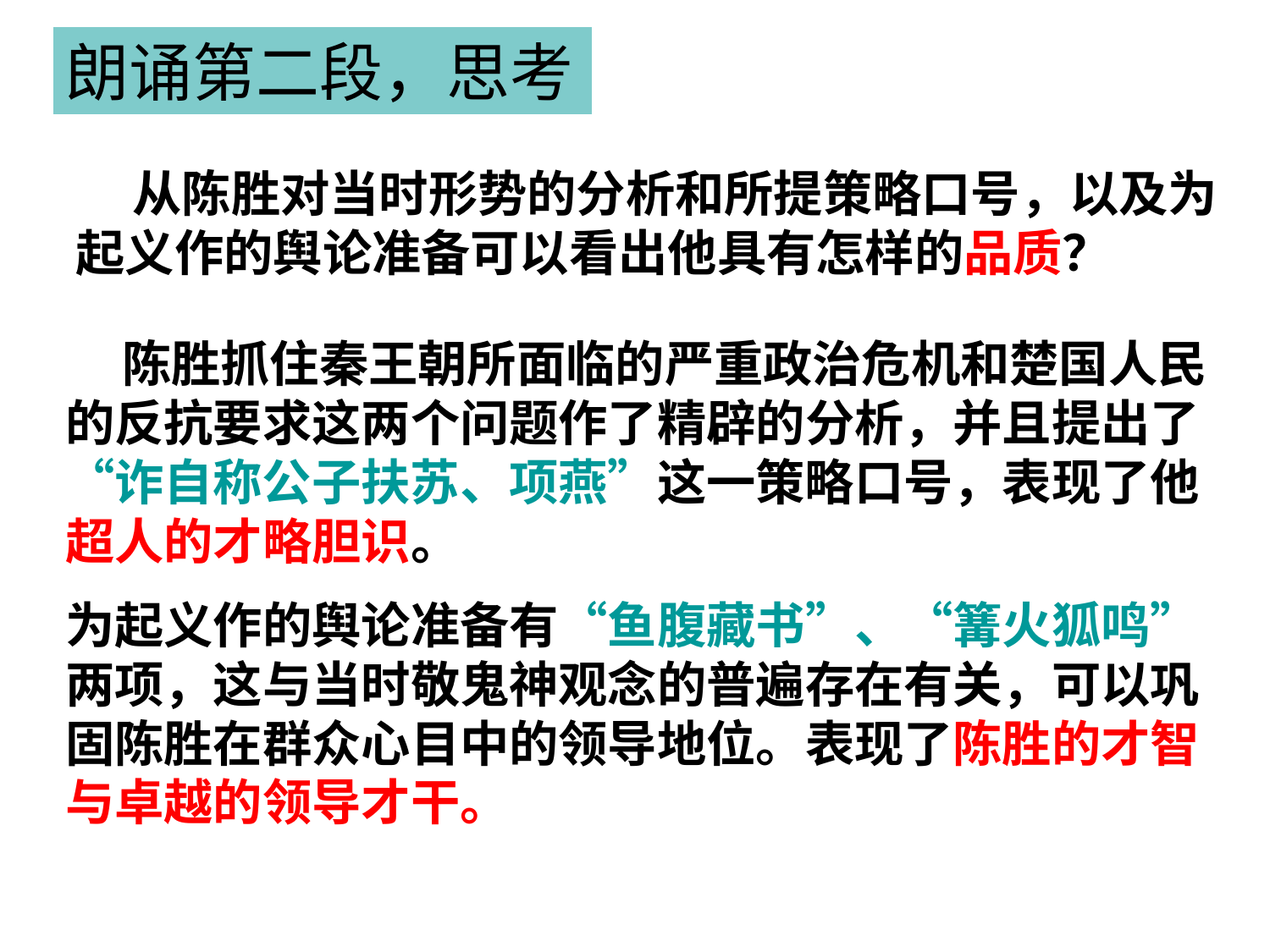

朗诵第二段，思考
    从陈胜对当时形势的分析和所提策略口号，以及为起义作的舆论准备可以看出他具有怎样的品质？
    陈胜抓住秦王朝所面临的严重政治危机和楚国人民的反抗要求这两个问题作了精辟的分析，并且提出了“诈自称公子扶苏、项燕”这一策略口号，表现了他超人的才略胆识。
为起义作的舆论准备有“鱼腹藏书”、“篝火狐鸣”两项，这与当时敬鬼神观念的普遍存在有关，可以巩固陈胜在群众心目中的领导地位。表现了陈胜的才智与卓越的领导才干。